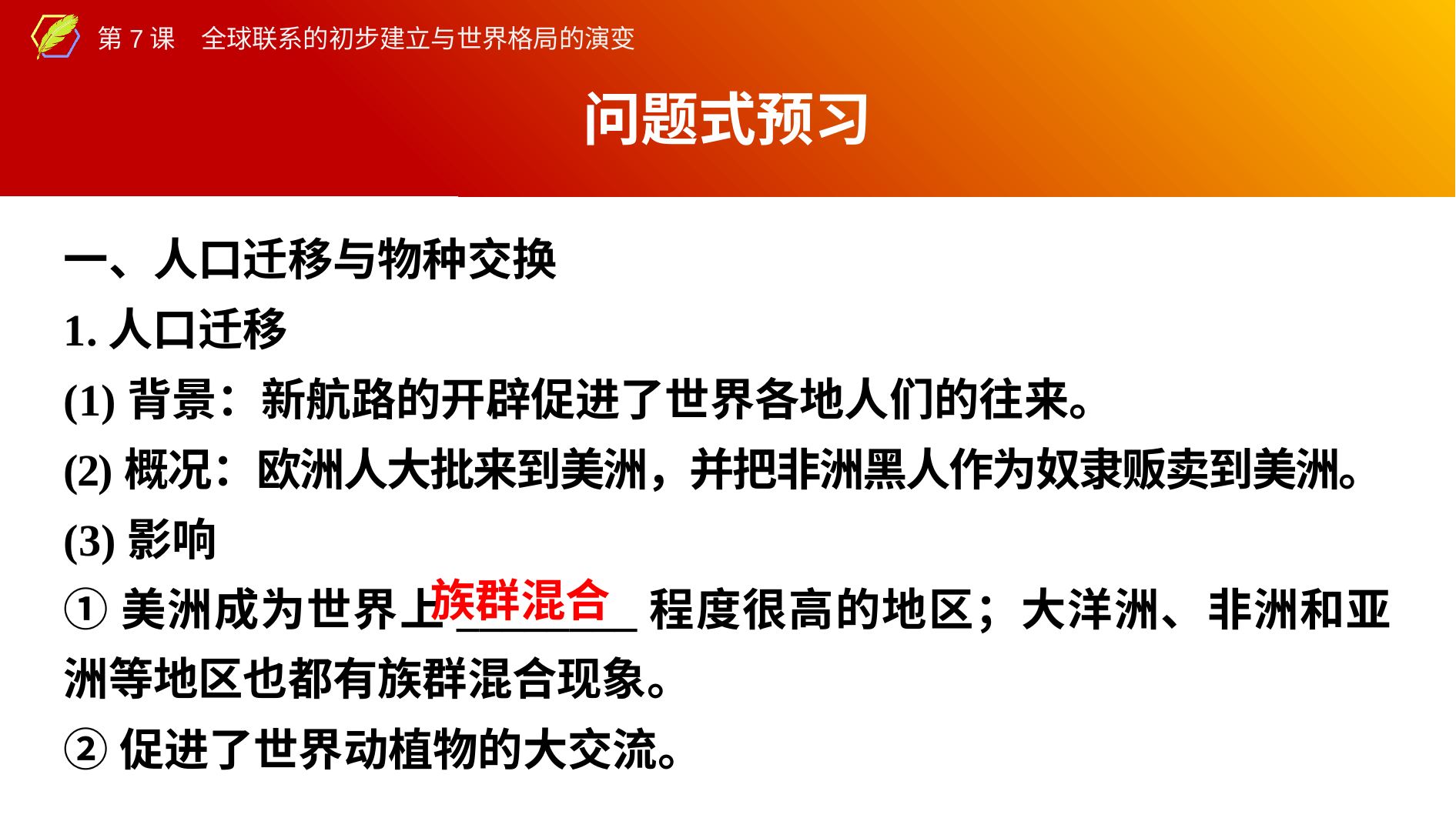

问题式预习
一、人口迁移与物种交换
1.人口迁移
(1)背景：新航路的开辟促进了世界各地人们的往来。
(2)概况：欧洲人大批来到美洲，并把非洲黑人作为奴隶贩卖到美洲。
(3)影响
①美洲成为世界上________程度很高的地区；大洋洲、非洲和亚洲等地区也都有族群混合现象。
②促进了世界动植物的大交流。
族群混合